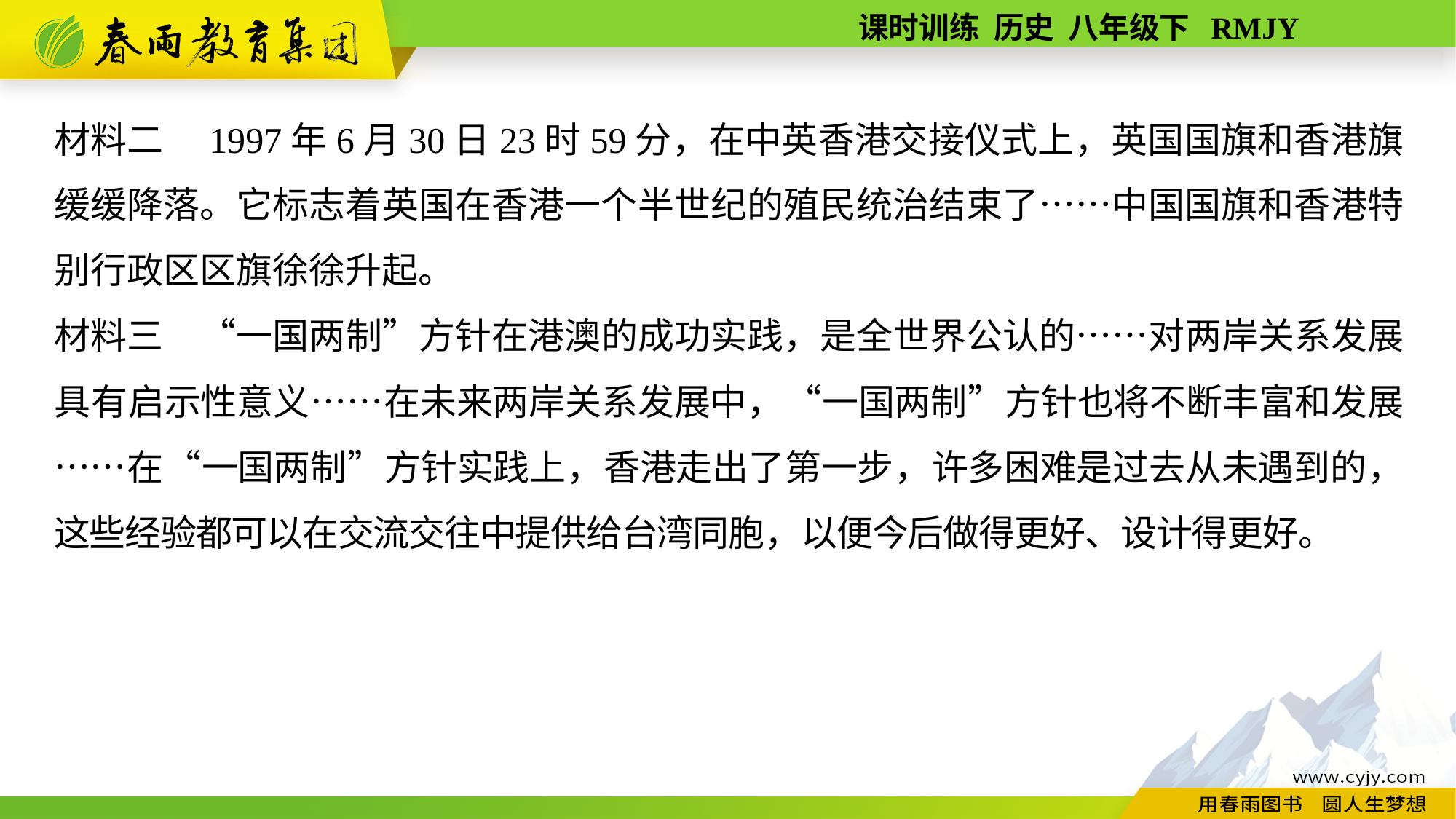

材料二　1997年6月30日23时59分，在中英香港交接仪式上，英国国旗和香港旗缓缓降落。它标志着英国在香港一个半世纪的殖民统治结束了……中国国旗和香港特别行政区区旗徐徐升起。
材料三　“一国两制”方针在港澳的成功实践，是全世界公认的……对两岸关系发展具有启示性意义……在未来两岸关系发展中，“一国两制”方针也将不断丰富和发展……在“一国两制”方针实践上，香港走出了第一步，许多困难是过去从未遇到的，这些经验都可以在交流交往中提供给台湾同胞，以便今后做得更好、设计得更好。